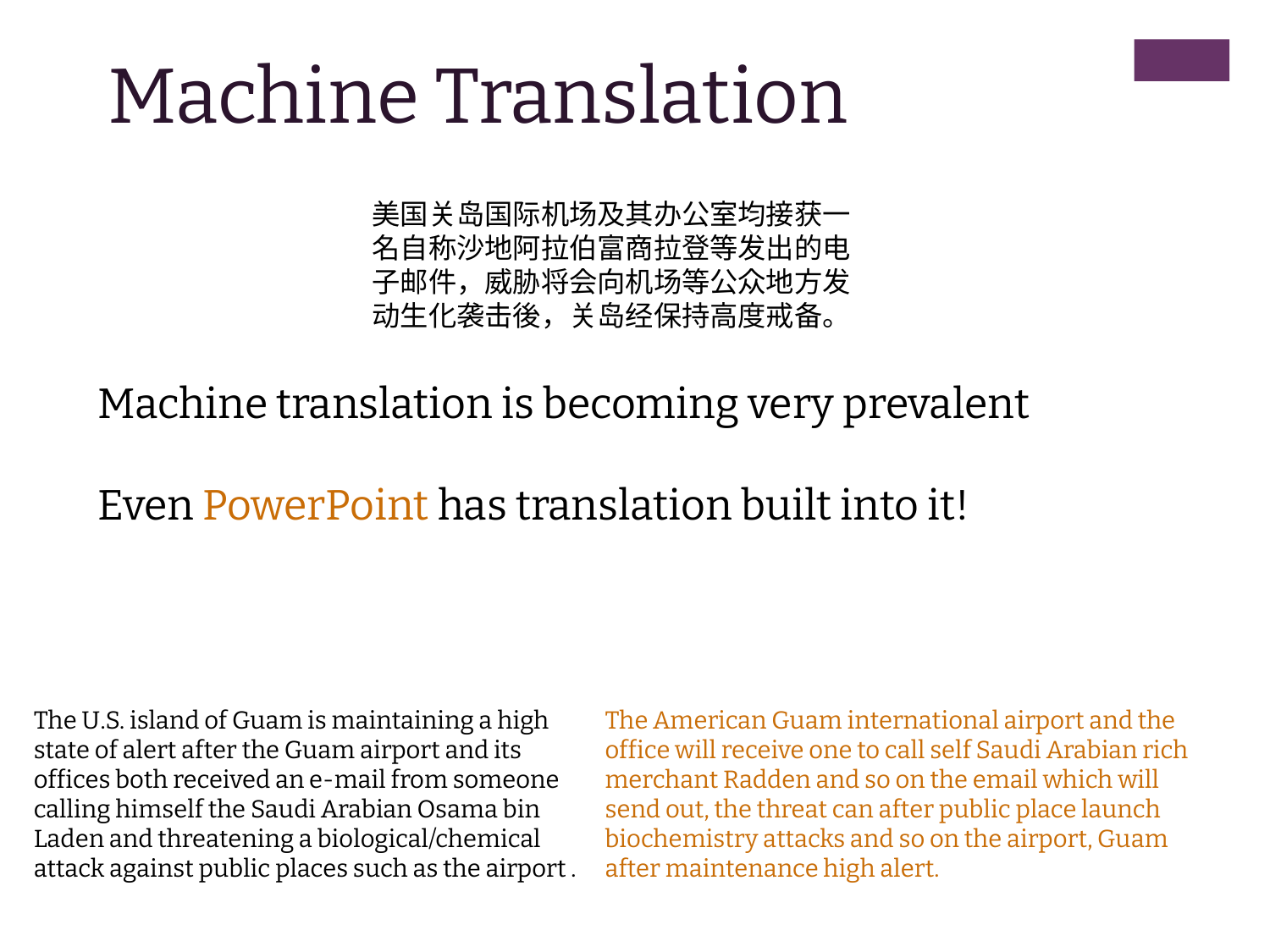

Machine Translation
美国关岛国际机场及其办公室均接获一名自称沙地阿拉伯富商拉登等发出的电子邮件，威胁将会向机场等公众地方发动生化袭击後，关岛经保持高度戒备。
Machine translation is becoming very prevalent

Even PowerPoint has translation built into it!
The U.S. island of Guam is maintaining a high state of alert after the Guam airport and its offices both received an e-mail from someone calling himself the Saudi Arabian Osama bin Laden and threatening a biological/chemical attack against public places such as the airport .
The American Guam international airport and the office will receive one to call self Saudi Arabian rich merchant Radden and so on the email which will send out, the threat can after public place launch biochemistry attacks and so on the airport, Guam after maintenance high alert.